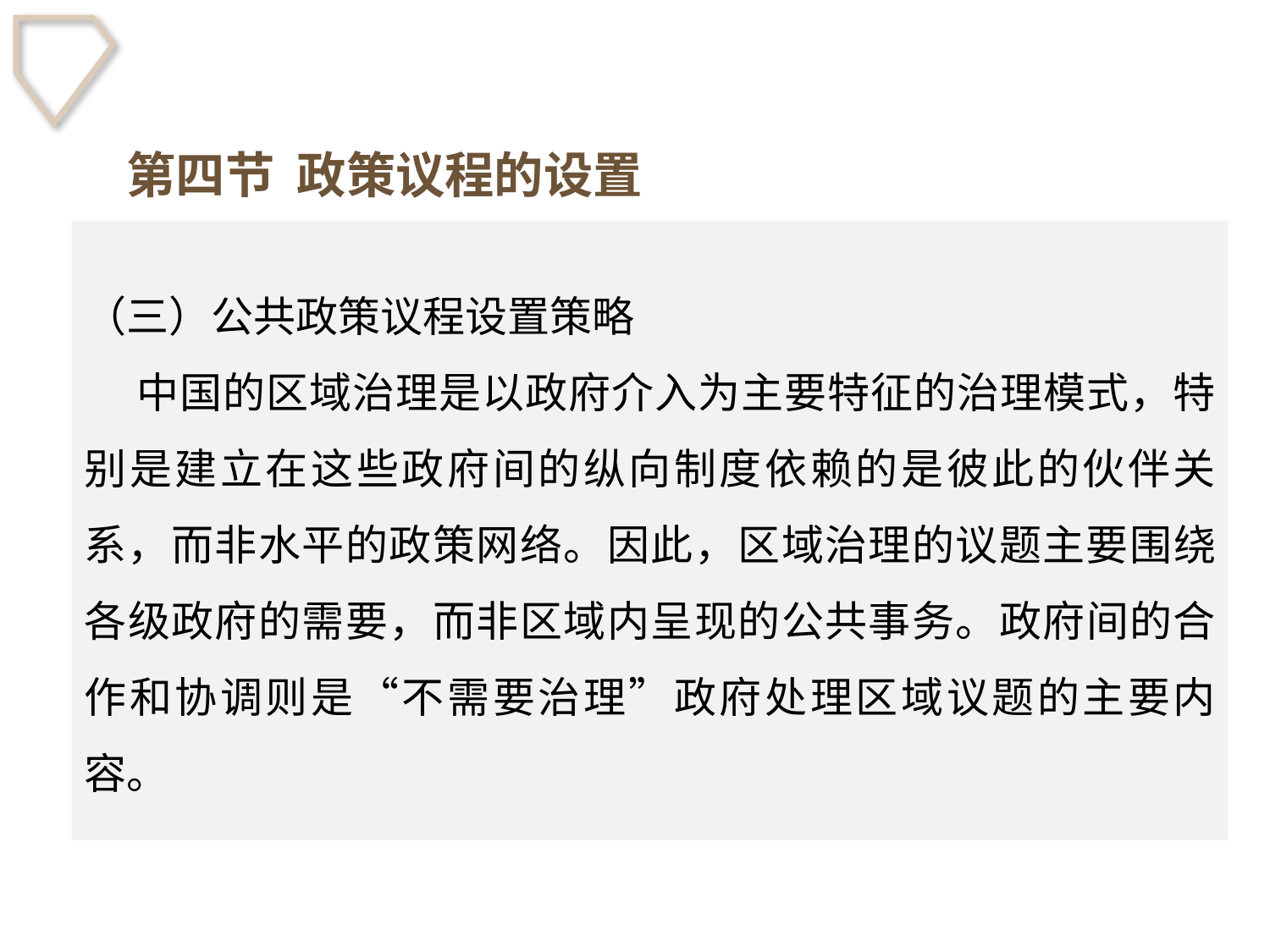

第四节  政策议程的设置
（三）公共政策议程设置策略
    中国的区域治理是以政府介入为主要特征的治理模式，特别是建立在这些政府间的纵向制度依赖的是彼此的伙伴关系，而非水平的政策网络。因此，区域治理的议题主要围绕各级政府的需要，而非区域内呈现的公共事务。政府间的合作和协调则是“不需要治理”政府处理区域议题的主要内容。